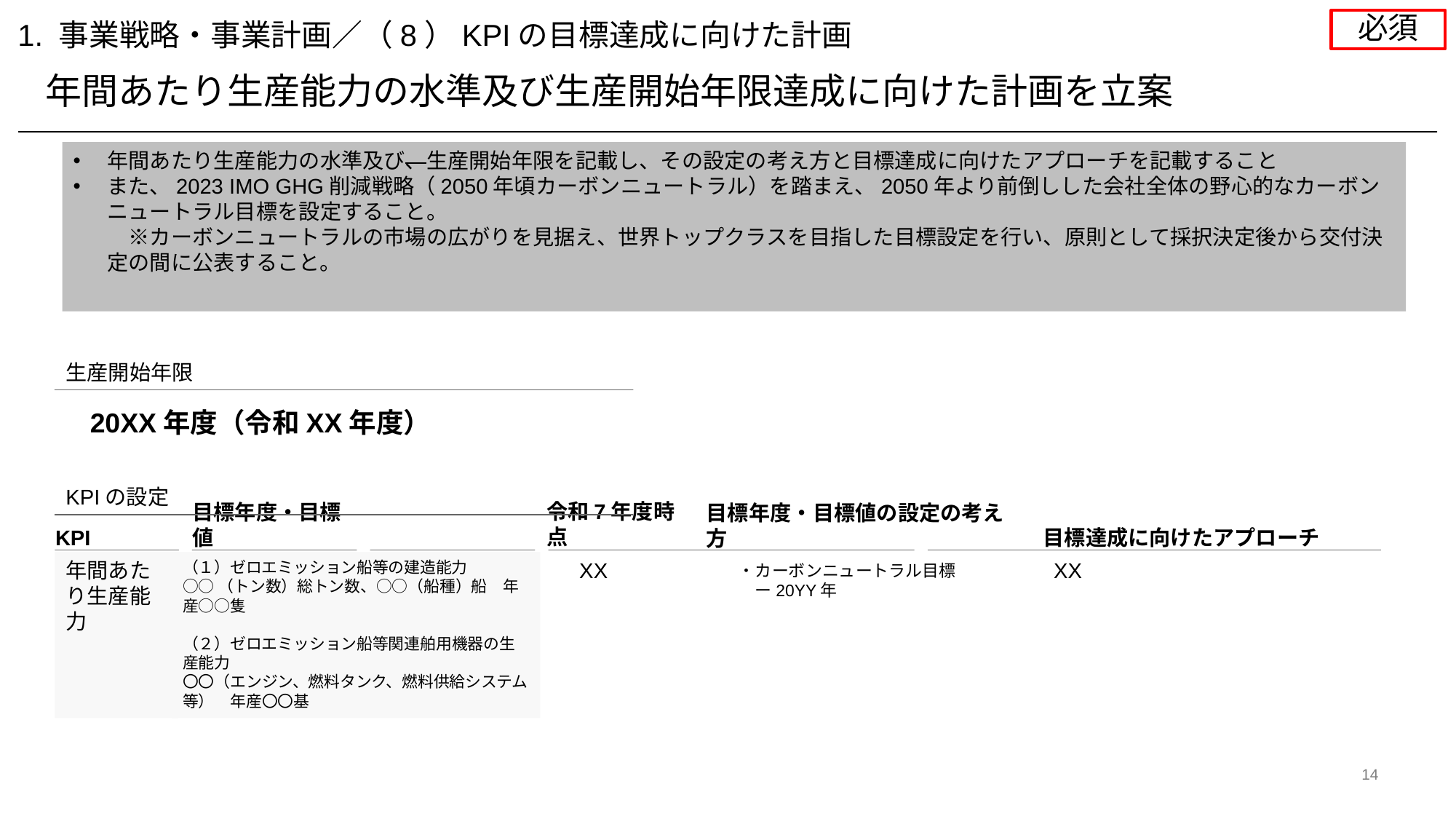

必須
1. 事業戦略・事業計画／（8）KPIの目標達成に向けた計画
年間あたり生産能力の水準及び生産開始年限達成に向けた計画を立案
年間あたり生産能力の水準及び、生産開始年限を記載し、その設定の考え方と目標達成に向けたアプローチを記載すること
また、2023 IMO GHG削減戦略（2050年頃カーボンニュートラル）を踏まえ、2050年より前倒しした会社全体の野心的なカーボンニュートラル目標を設定すること。
　※カーボンニュートラルの市場の広がりを見据え、世界トップクラスを目指した目標設定を行い、原則として採択決定後から交付決定の間に公表すること。
生産開始年限
20XX年度（令和XX年度）
KPIの設定
KPI
目標年度・目標値
目標達成に向けたアプローチ
令和7年度時点
目標年度・目標値の設定の考え方
（１）ゼロエミッション船等の建造能力
○○（トン数）総トン数、○○（船種）船　年産○○隻

（２）ゼロエミッション船等関連舶用機器の生産能力
〇〇（エンジン、燃料タンク、燃料供給システム等）　年産〇〇基
年間あたり生産能力
XX
XX
・カーボンニュートラル目標
　ー20YY年